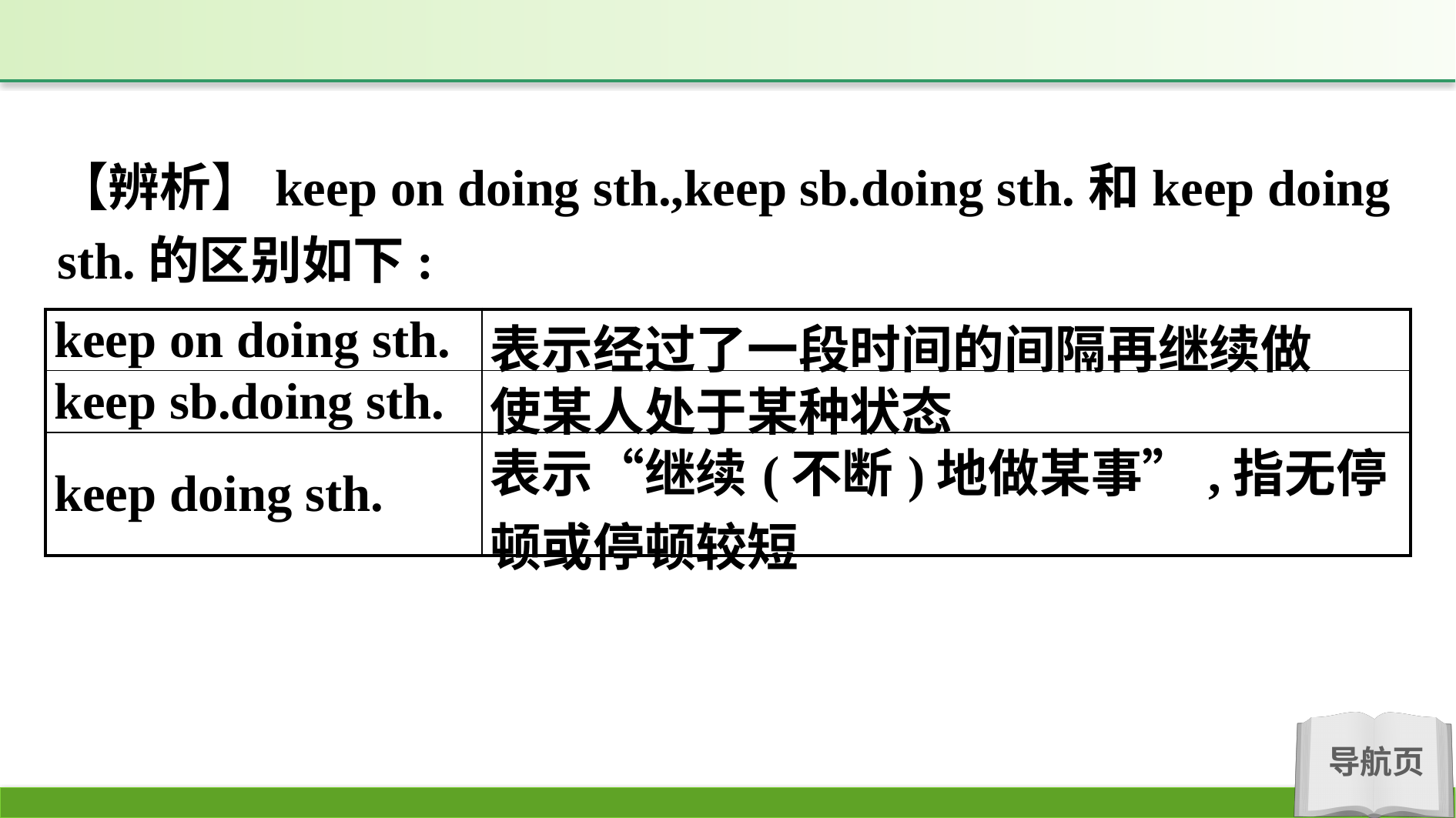

【辨析】keep on doing sth.,keep sb.doing sth.和keep doing sth.的区别如下:
| keep on doing sth. | 表示经过了一段时间的间隔再继续做 |
| --- | --- |
| keep sb.doing sth. | 使某人处于某种状态 |
| keep doing sth. | 表示“继续(不断)地做某事”,指无停顿或停顿较短 |